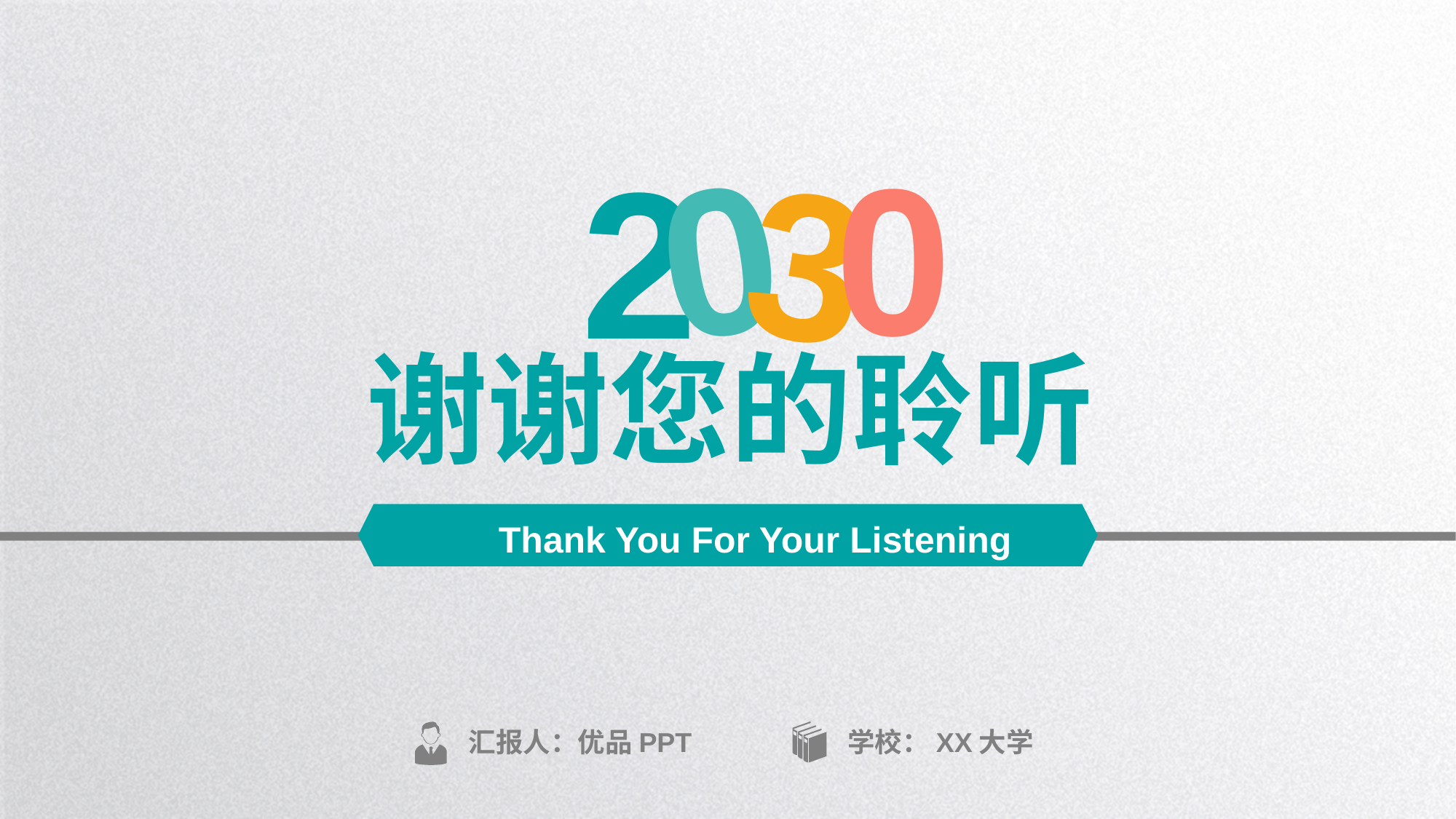

0
3
0
2
谢谢您的聆听

Thank You For Your Listening

汇报人：优品PPT
学校：XX大学